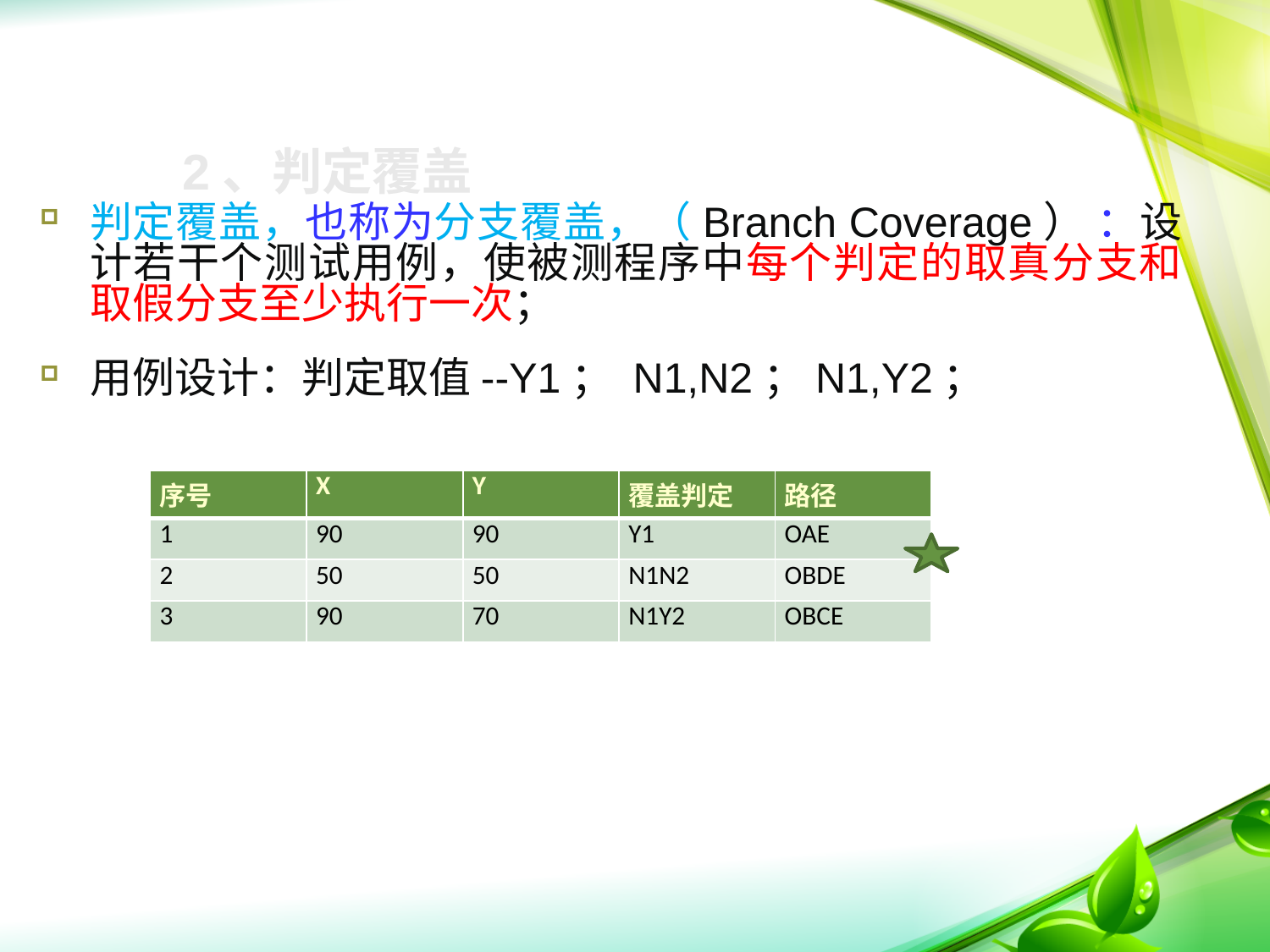

# 2、判定覆盖
判定覆盖，也称为分支覆盖，（Branch Coverage） ：设计若干个测试用例，使被测程序中每个判定的取真分支和取假分支至少执行一次；
用例设计：判定取值--Y1； N1,N2；N1,Y2；

| 序号 | X | Y | 覆盖判定 | 路径 |
| --- | --- | --- | --- | --- |
| 1 | 90 | 90 | Y1 | OAE |
| 2 | 50 | 50 | N1N2 | OBDE |
| 3 | 90 | 70 | N1Y2 | OBCE |